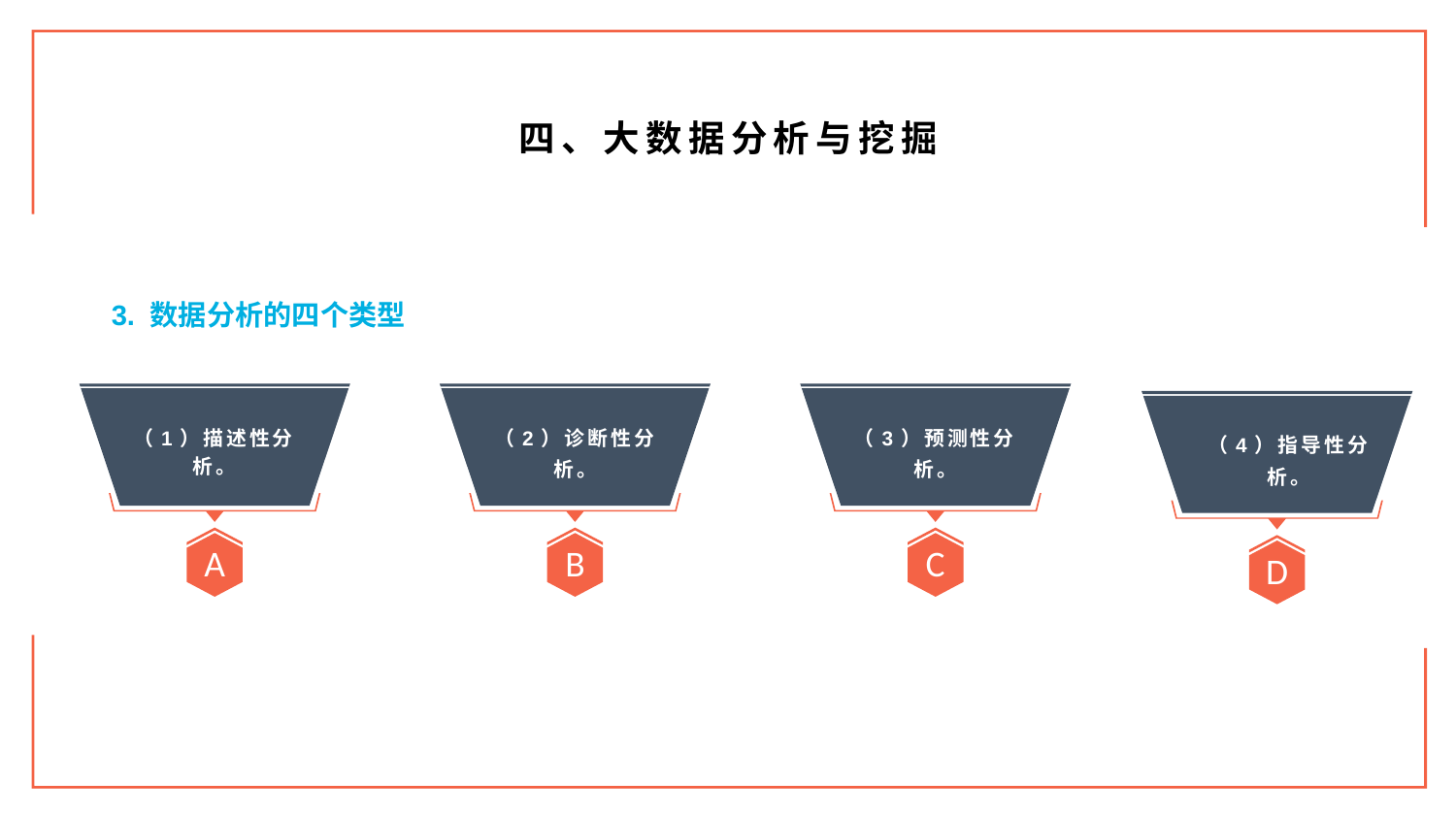

四、大数据分析与挖掘
3. 数据分析的四个类型

A

B

C

D
（1）描述性分析。
（2）诊断性分析。
（3）预测性分析。
（4）指导性分析。
6. 授权侵犯
5. 行为否认
7. 恶意攻击